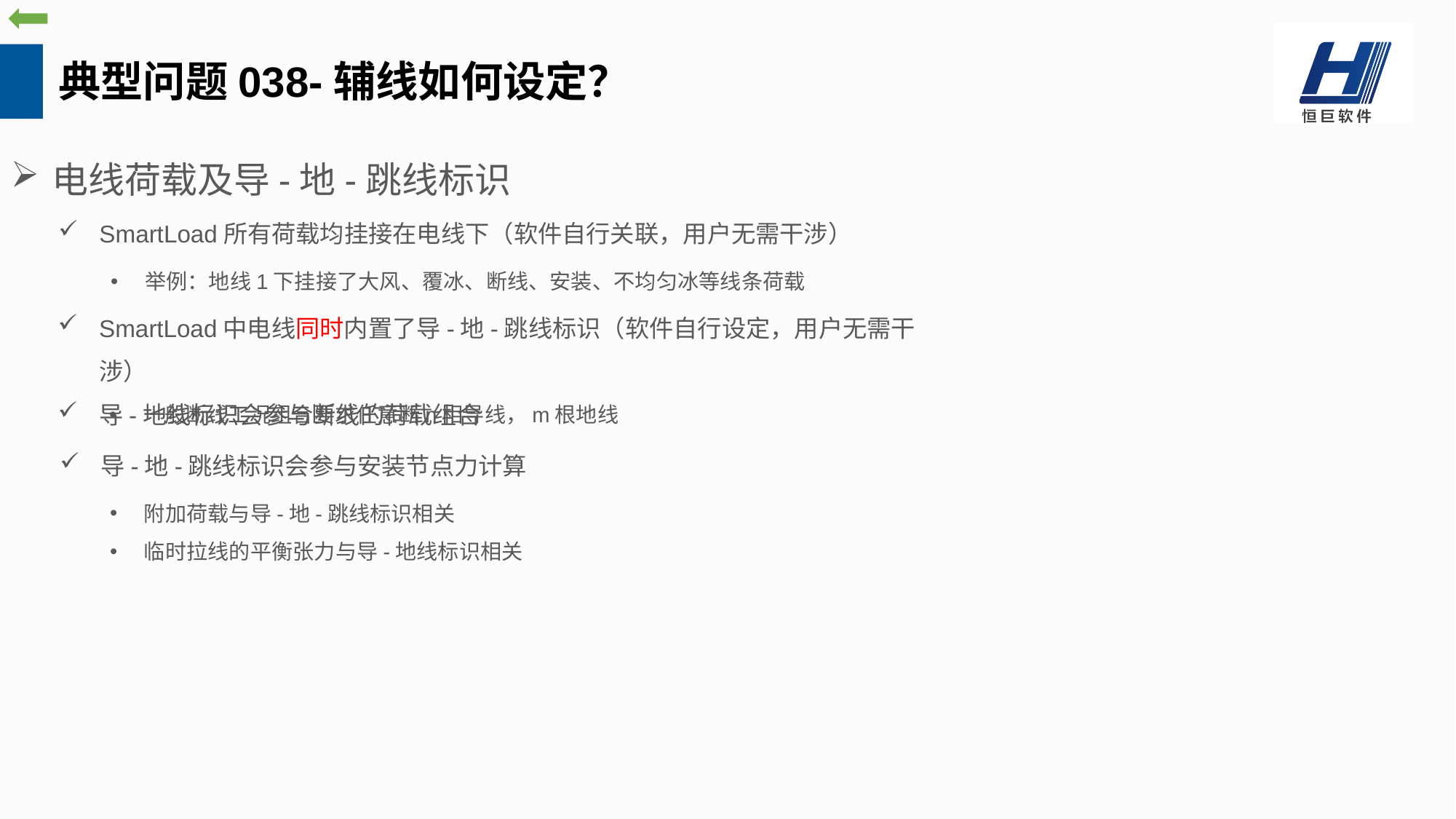

典型问题038-辅线如何设定？
电线荷载及导-地-跳线标识
SmartLoad所有荷载均挂接在电线下（软件自行关联，用户无需干涉）
举例：地线1下挂接了大风、覆冰、断线、安装、不均匀冰等线条荷载
SmartLoad中电线同时内置了导-地-跳线标识（软件自行设定，用户无需干涉）
导-地线标识会参与断线的荷载组合
一般断线工况组合要求任意断n相导线，m根地线
导-地-跳线标识会参与安装节点力计算
附加荷载与导-地-跳线标识相关
临时拉线的平衡张力与导-地线标识相关